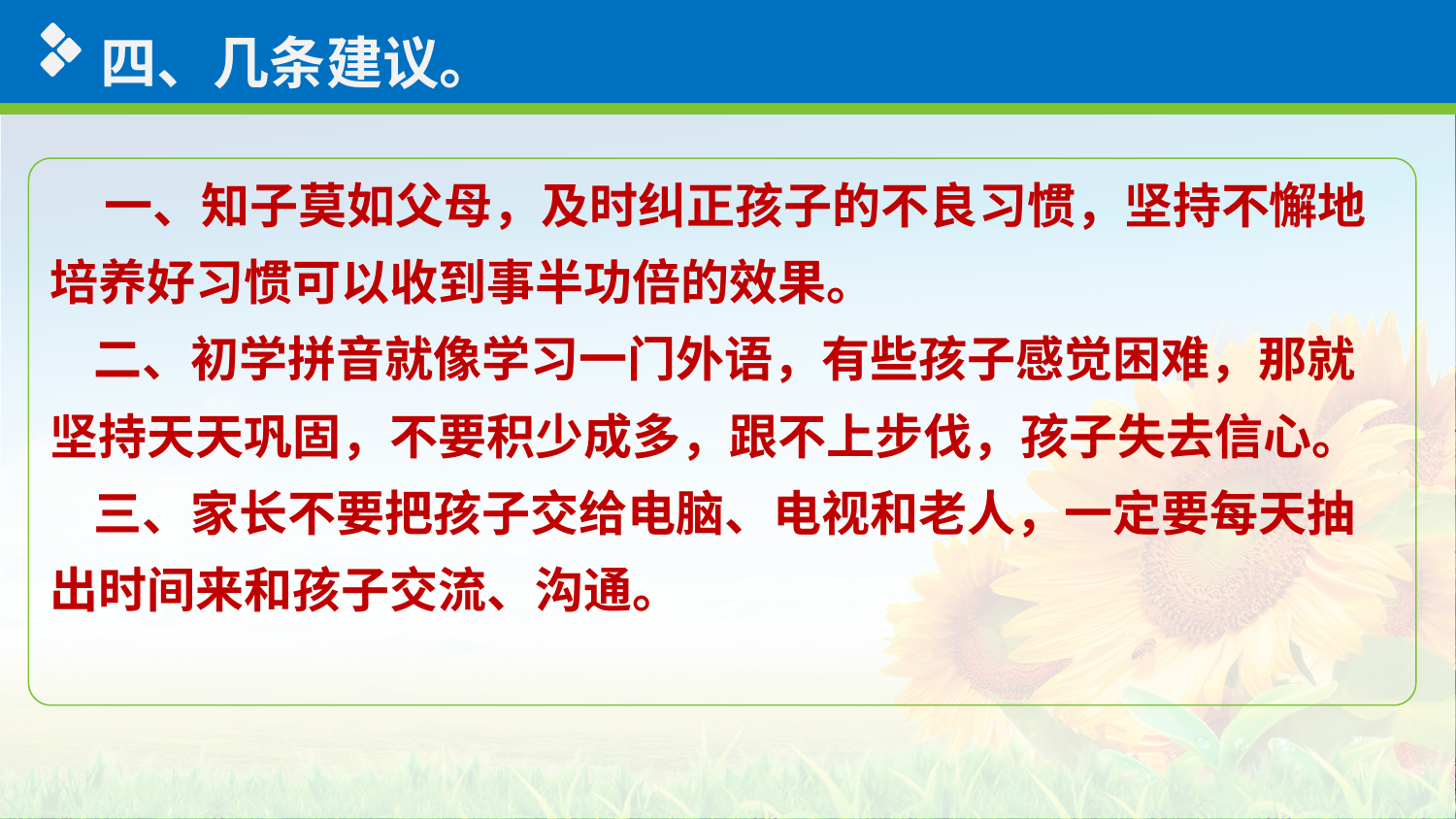

四、几条建议。

    一、知子莫如父母，及时纠正孩子的不良习惯，坚持不懈地培养好习惯可以收到事半功倍的效果。
    二、初学拼音就像学习一门外语，有些孩子感觉困难，那就坚持天天巩固，不要积少成多，跟不上步伐，孩子失去信心。
    三、家长不要把孩子交给电脑、电视和老人，一定要每天抽出时间来和孩子交流、沟通。